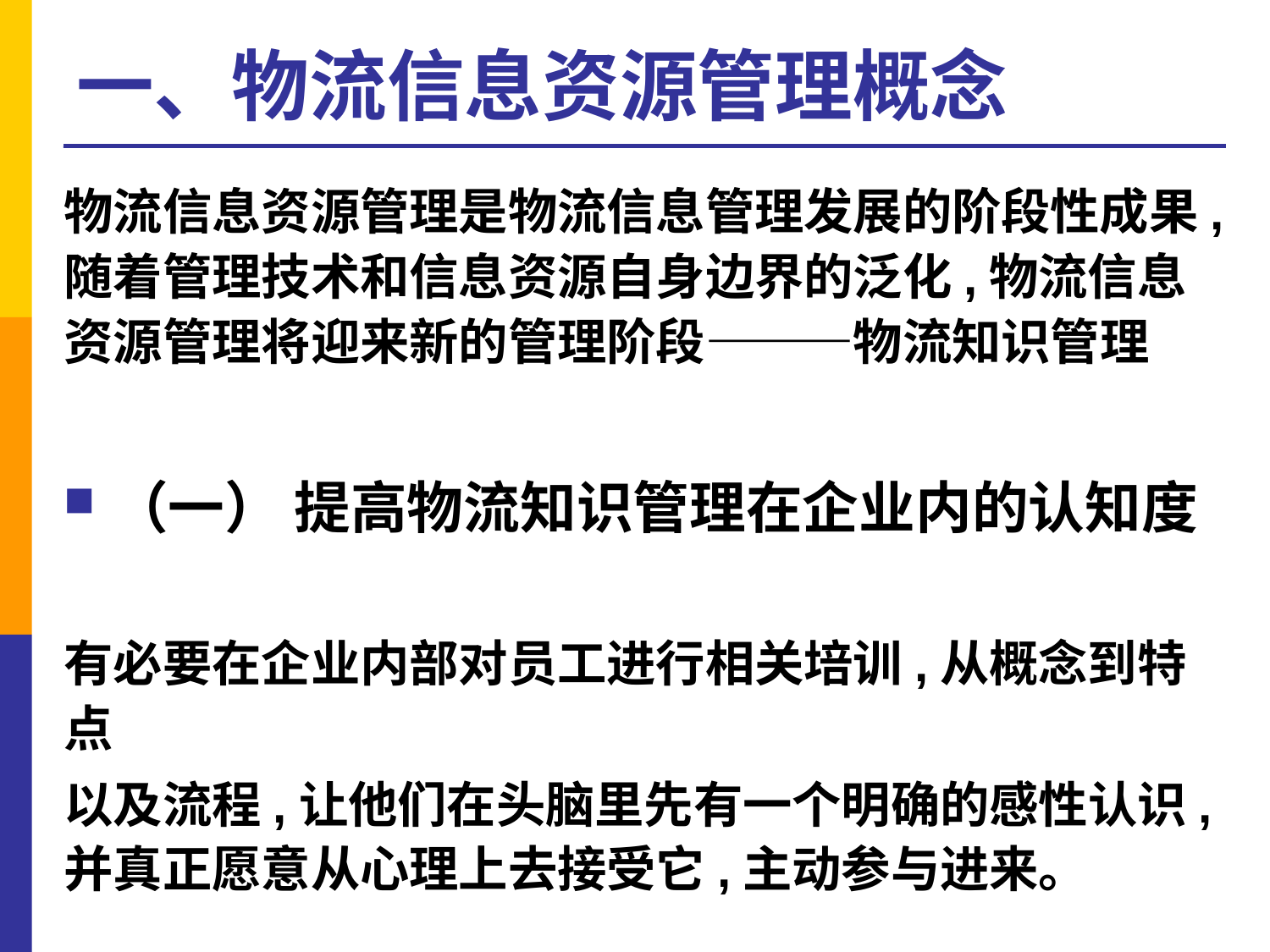

# 一、物流信息资源管理概念
物流信息资源管理是物流信息管理发展的阶段性成果,随着管理技术和信息资源自身边界的泛化,物流信息资源管理将迎来新的管理阶段———物流知识管理

（一） 提高物流知识管理在企业内的认知度

有必要在企业内部对员工进行相关培训,从概念到特点
以及流程,让他们在头脑里先有一个明确的感性认识,并真正愿意从心理上去接受它,主动参与进来。